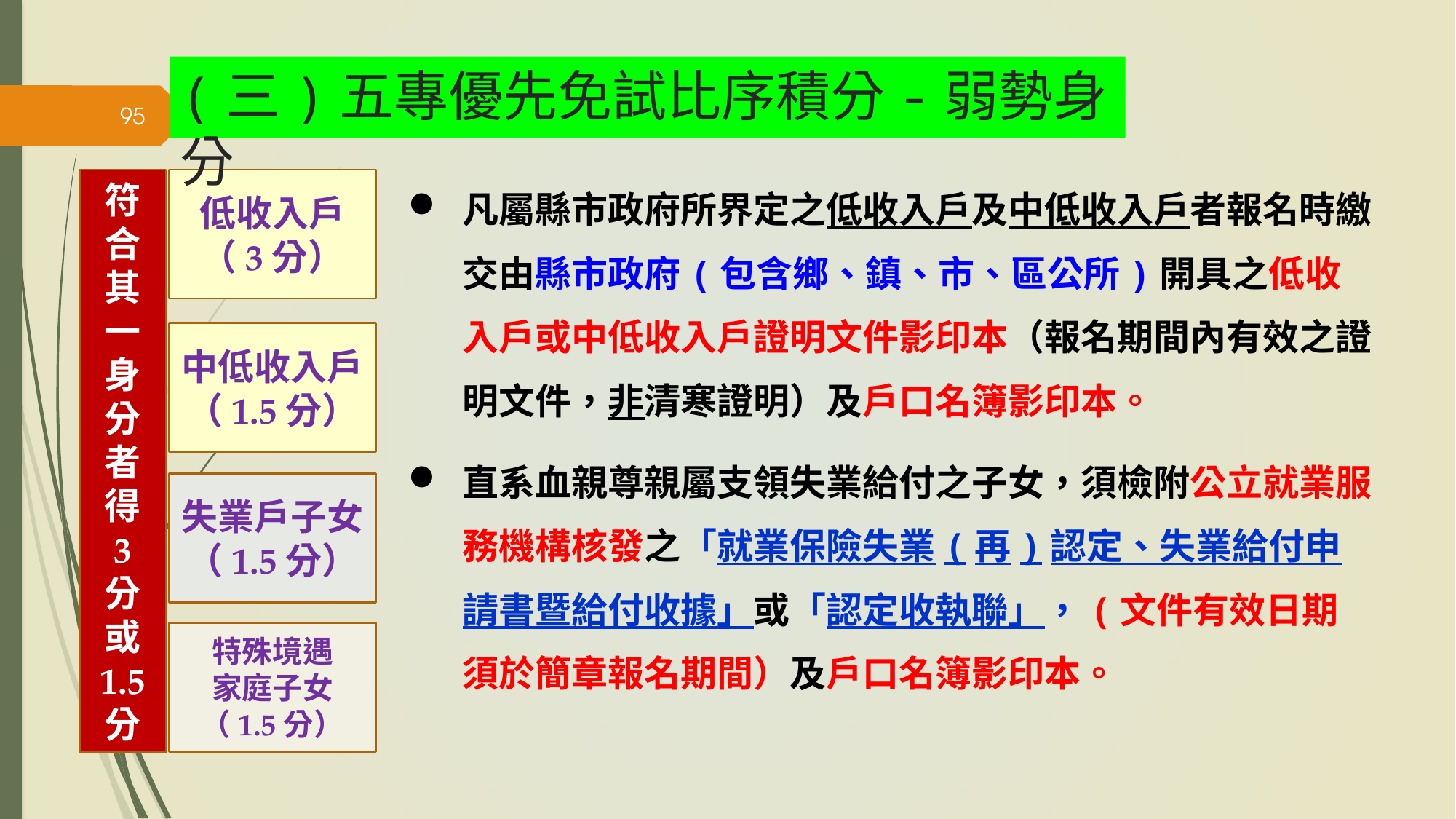

(三)五專優先免試比序積分-弱勢身分
95
凡屬縣市政府所界定之低收入戶及中低收入戶者報名時繳交由縣市政府(包含鄉、鎮、市、區公所)開具之低收入戶或中低收入戶證明文件影印本（報名期間內有效之證明文件，非清寒證明）及戶口名簿影印本。
符合其一身分者得
3
分
或
1.5
分
低收入戶
（3分）
中低收入戶
（1.5分）
直系血親尊親屬支領失業給付之子女，須檢附公立就業服務機構核發之「就業保險失業(再)認定、失業給付申請書暨給付收據」或「認定收執聯」，(文件有效日期須於簡章報名期間）及戶口名簿影印本。
失業戶子女
（1.5分）
特殊境遇
家庭子女
（1.5分）